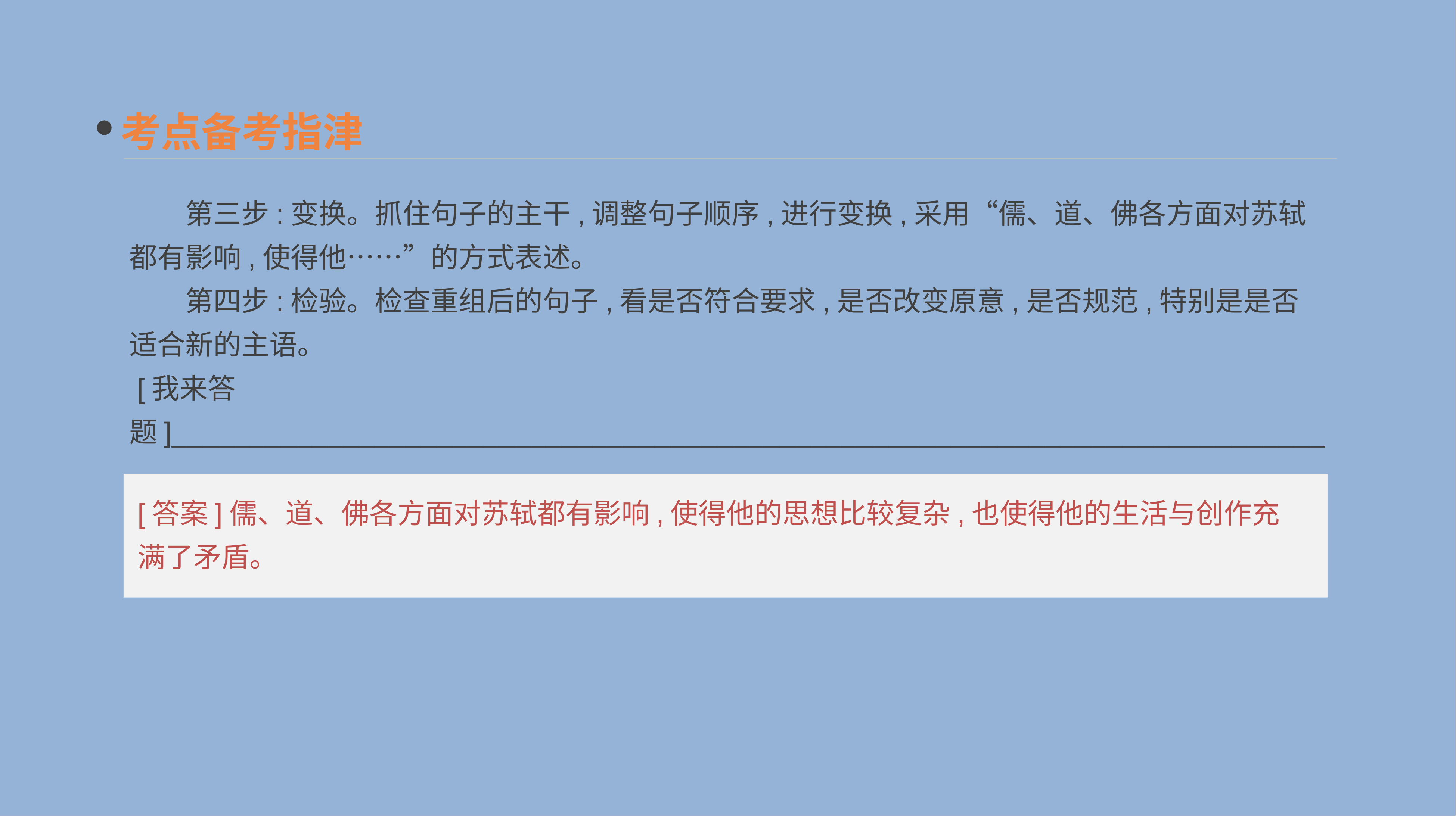

考点备考指津

　　第三步:变换。抓住句子的主干,调整句子顺序,进行变换,采用“儒、道、佛各方面对苏轼都有影响,使得他……”的方式表述。
　　第四步:检验。检查重组后的句子,看是否符合要求,是否改变原意,是否规范,特别是是否适合新的主语。
 [我来答题]____________________________________________________________________________________
_______________________________________________________________________________________________

[答案]儒、道、佛各方面对苏轼都有影响,使得他的思想比较复杂,也使得他的生活与创作充满了矛盾。